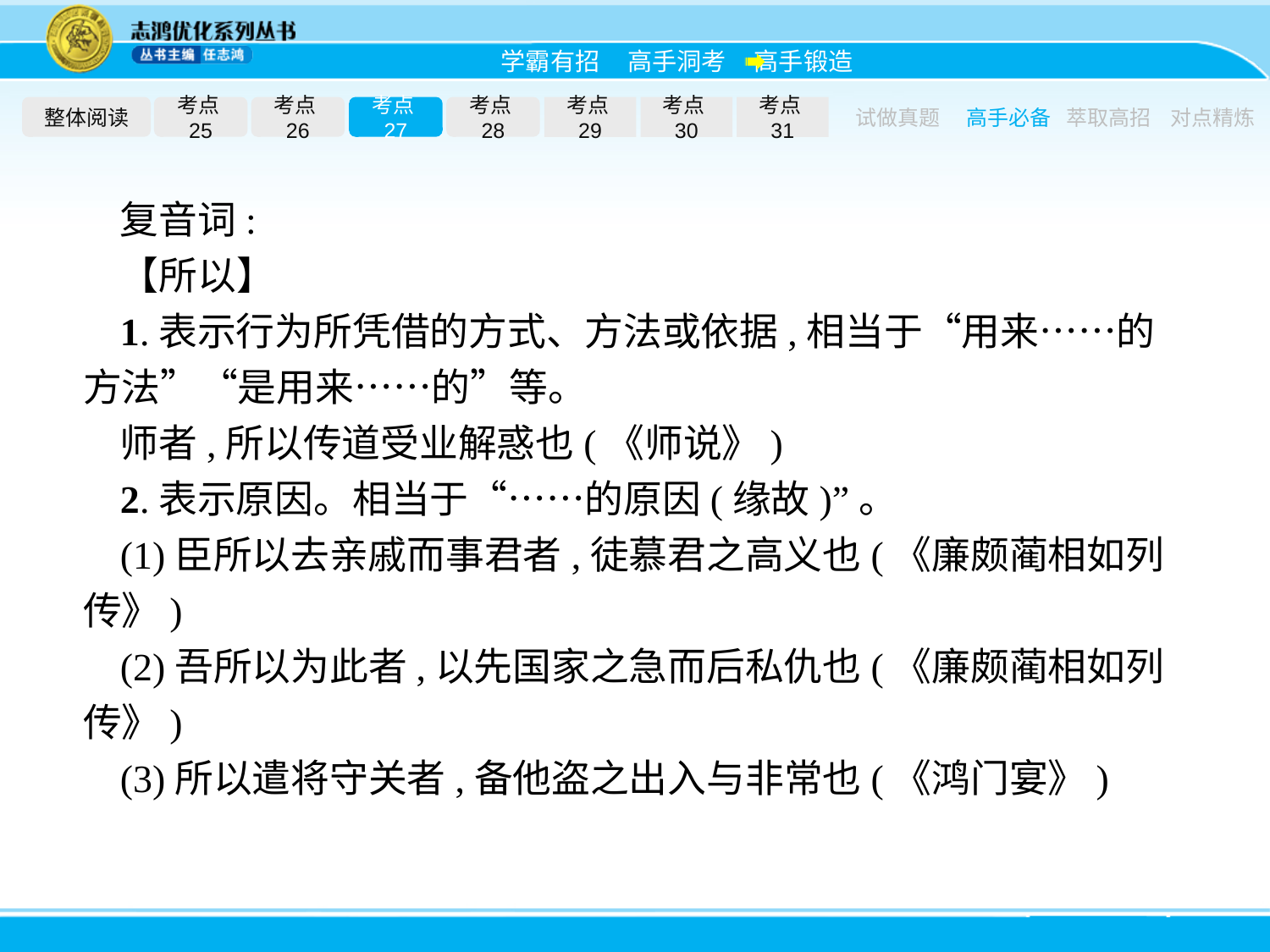

整体阅读
考点25
考点26
考点27
考点28
考点29
考点30
考点31
试做真题
高手必备
萃取高招
对点精炼
复音词:
【所以】
1.表示行为所凭借的方式、方法或依据,相当于“用来……的方法”“是用来……的”等。
师者,所以传道受业解惑也(《师说》)
2.表示原因。相当于“……的原因(缘故)”。
(1)臣所以去亲戚而事君者,徒慕君之高义也(《廉颇蔺相如列传》)
(2)吾所以为此者,以先国家之急而后私仇也(《廉颇蔺相如列传》)
(3)所以遣将守关者,备他盗之出入与非常也(《鸿门宴》)